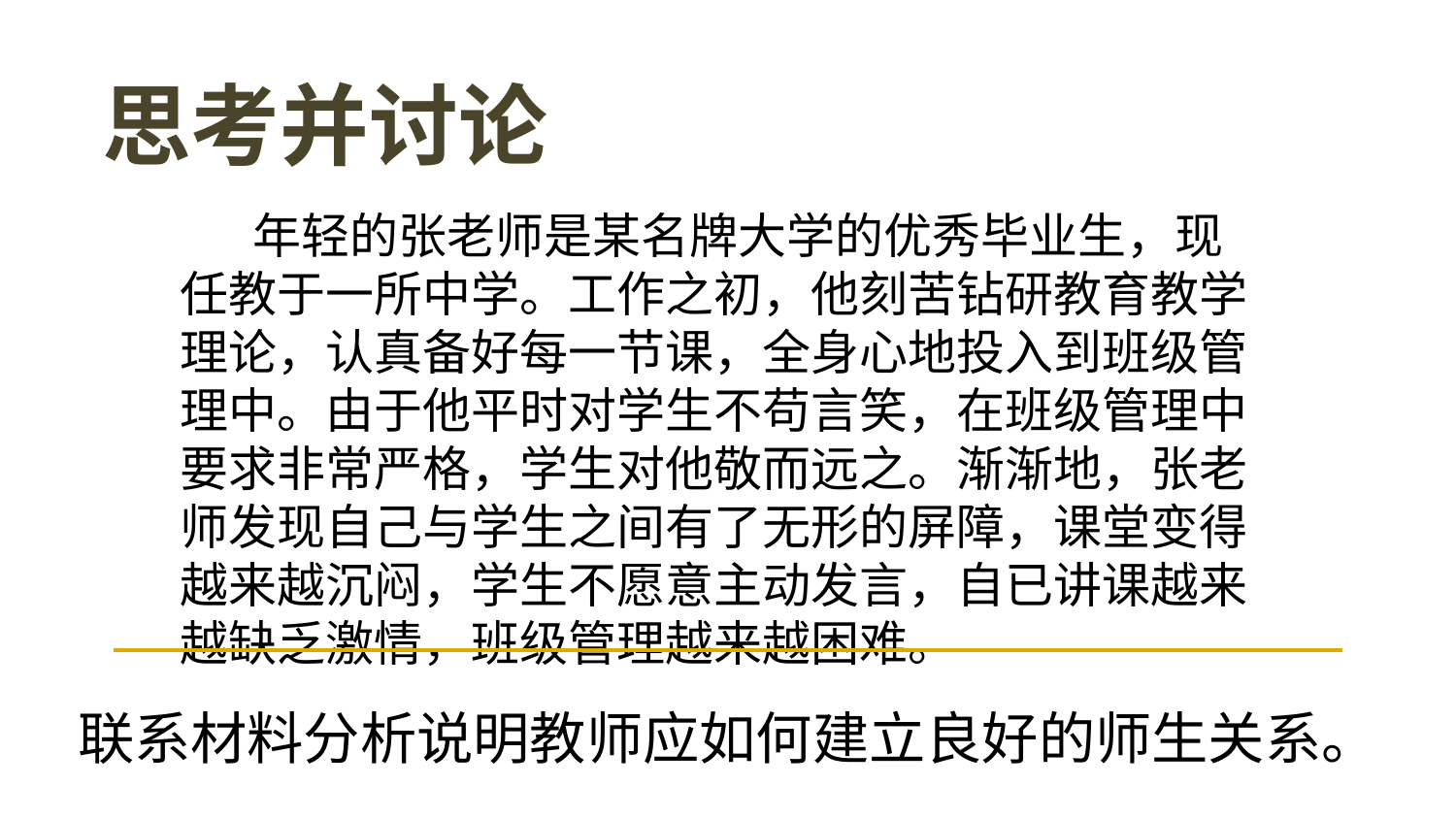

思考并讨论
年轻的张老师是某名牌大学的优秀毕业生，现任教于一所中学。工作之初，他刻苦钻研教育教学理论，认真备好每一节课，全身心地投入到班级管理中。由于他平时对学生不苟言笑，在班级管理中要求非常严格，学生对他敬而远之。渐渐地，张老师发现自己与学生之间有了无形的屏障，课堂变得越来越沉闷，学生不愿意主动发言，自已讲课越来越缺乏激情，班级管理越来越困难。

联系材料分析说明教师应如何建立良好的师生关系。